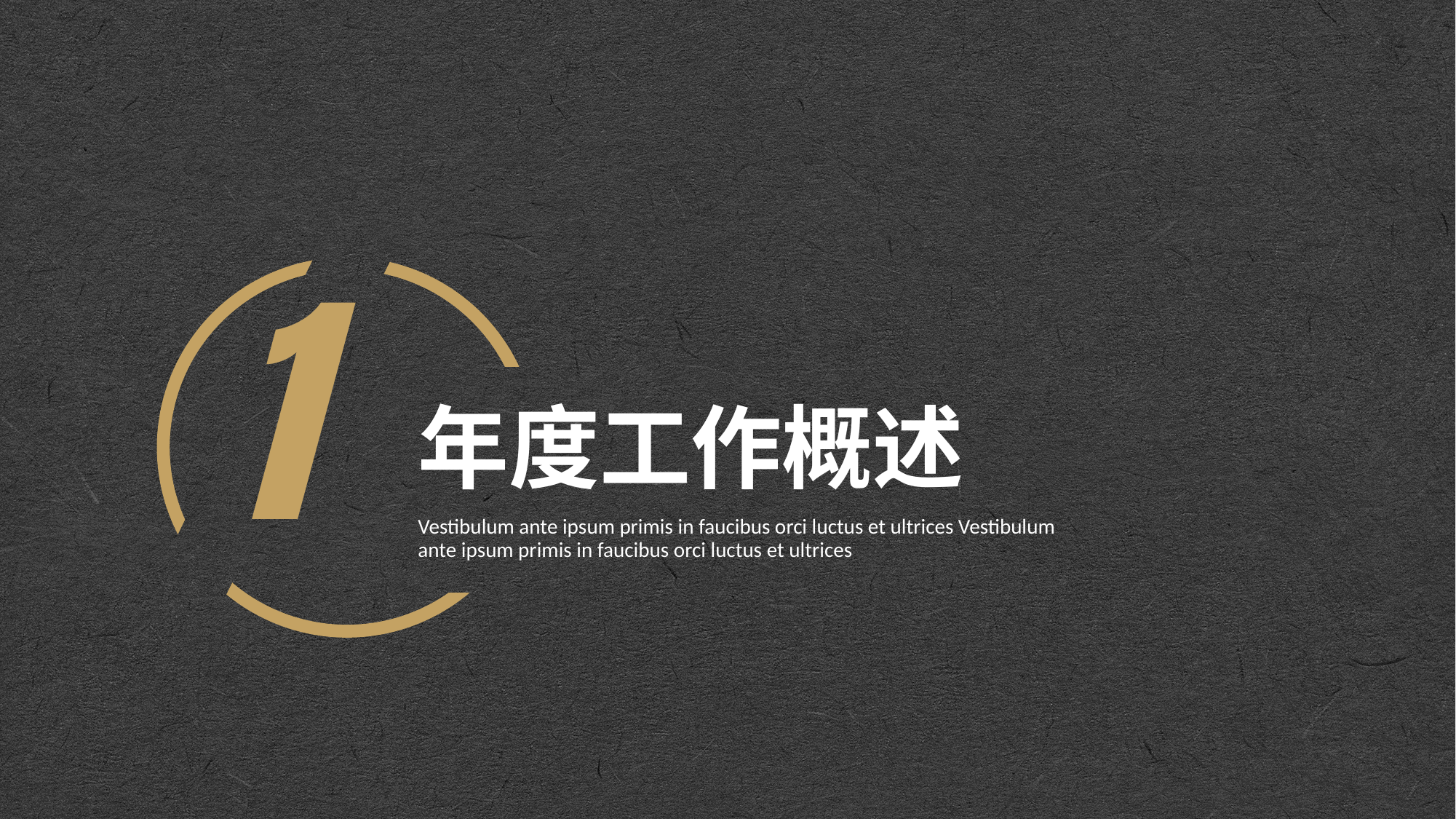

# 年度工作概述
1
Vestibulum ante ipsum primis in faucibus orci luctus et ultrices Vestibulum ante ipsum primis in faucibus orci luctus et ultrices